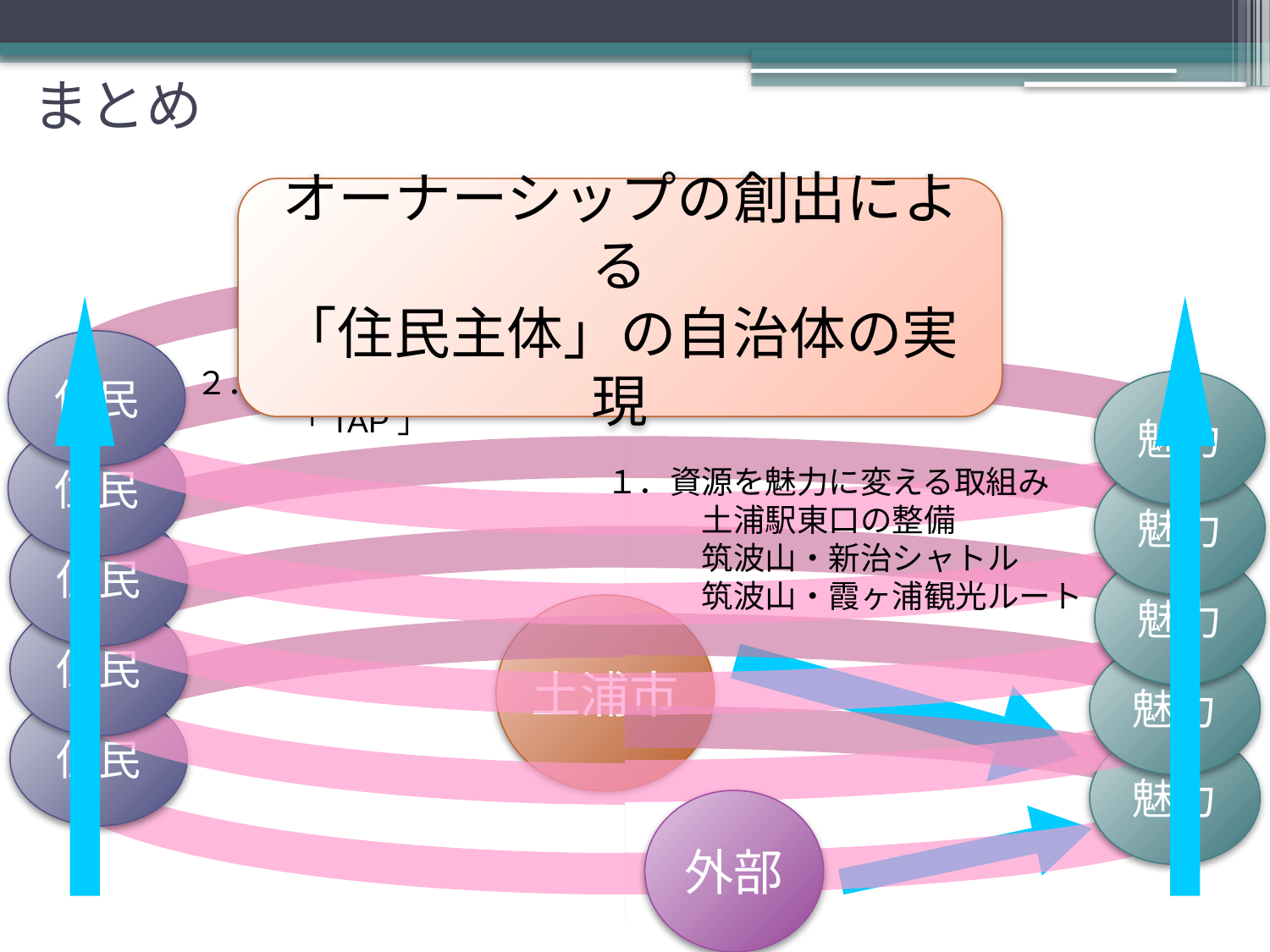

# まとめ
オーナーシップの創出による
「住民主体」の自治体の実現

住民

２．市民によるまちづくり推進プラン
　　　「TAP」
魅力
住民

１．資源を魅力に変える取組み
　　　土浦駅東口の整備
　　　筑波山・新治シャトル
　　　筑波山・霞ヶ浦観光ルート
魅力
住民

魅力
土浦市
住民

魅力
住民

魅力
外部